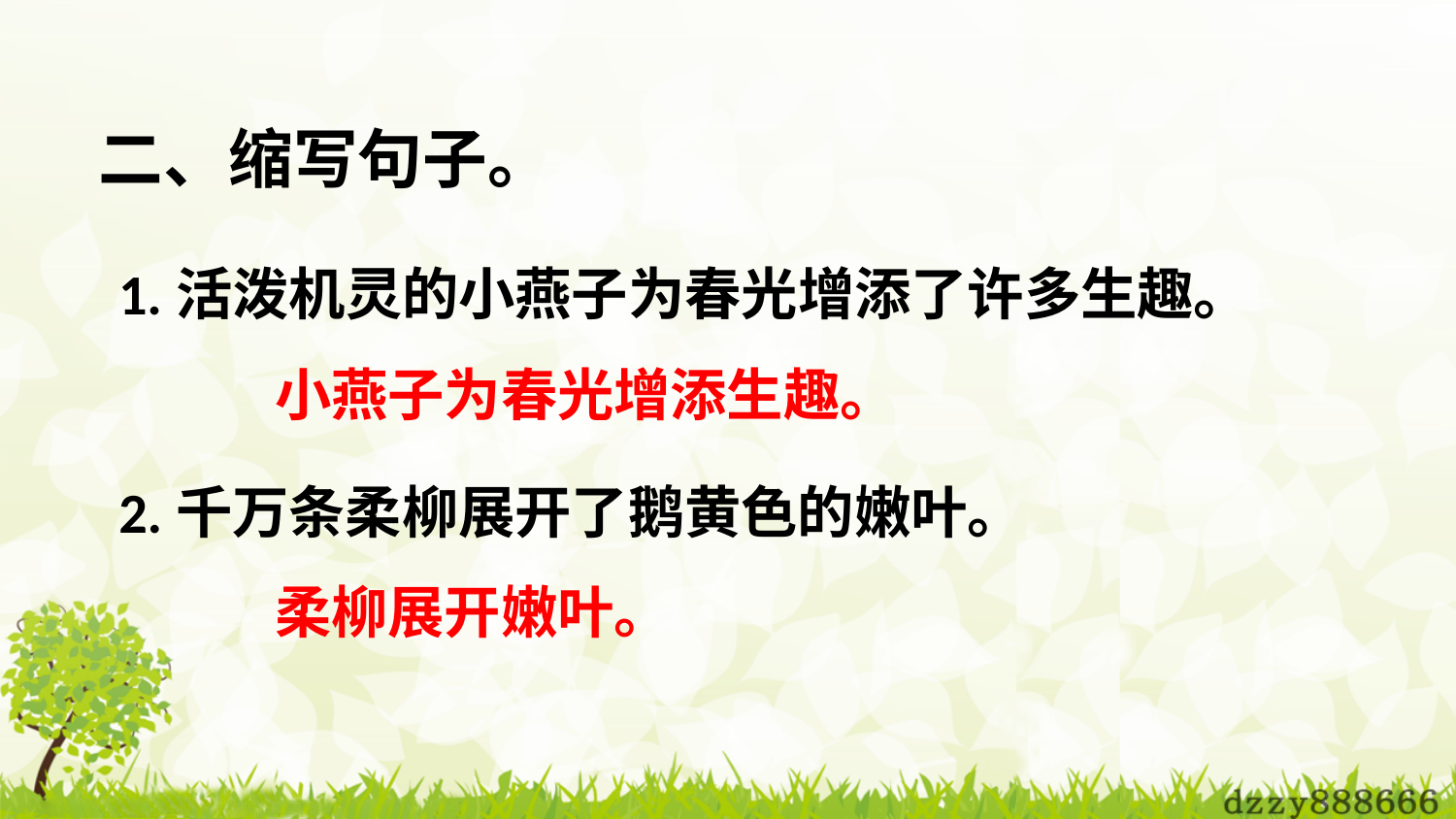

二、缩写句子。
1.活泼机灵的小燕子为春光增添了许多生趣。
2.千万条柔柳展开了鹅黄色的嫩叶。
小燕子为春光增添生趣。
柔柳展开嫩叶。